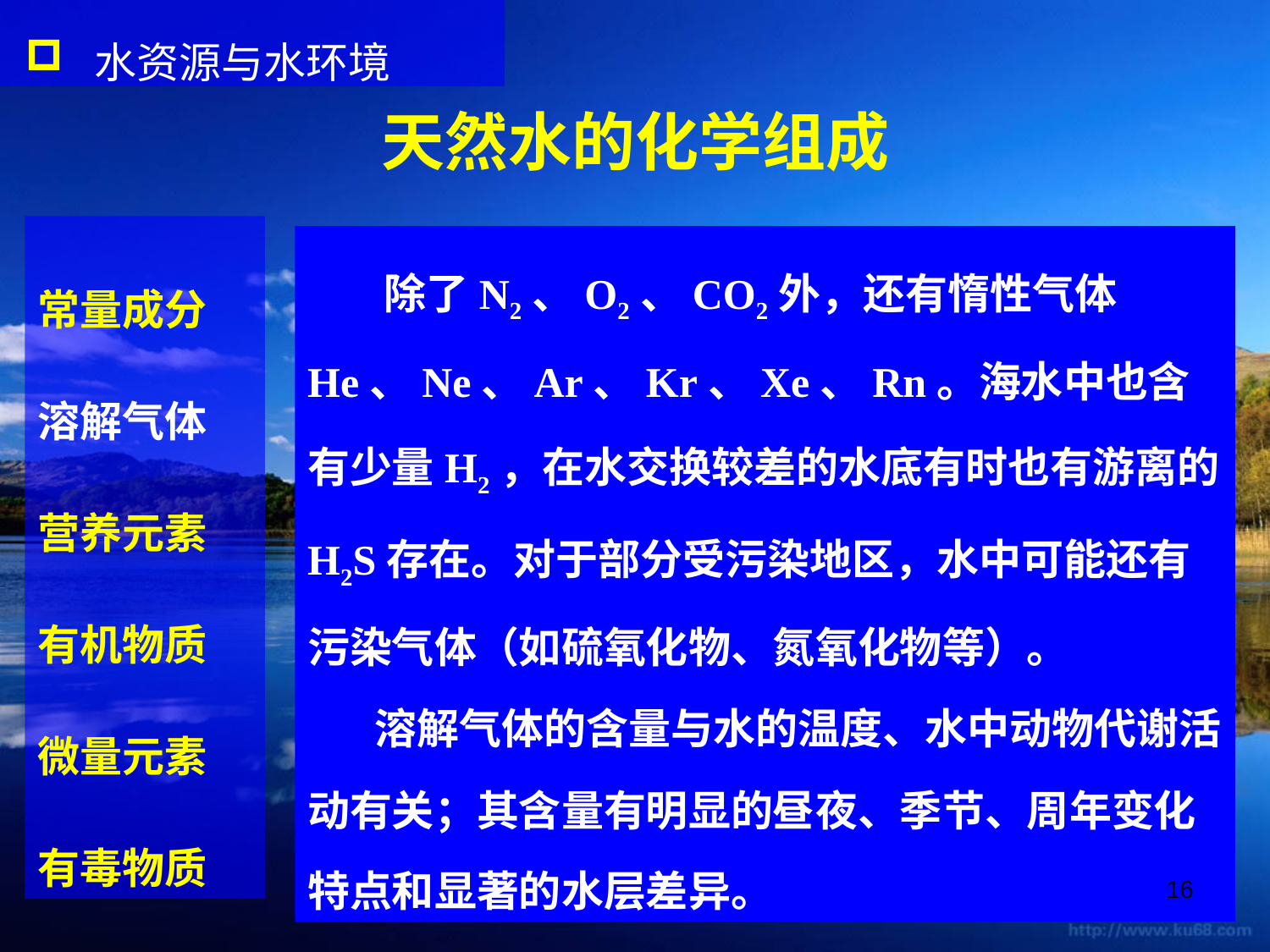

水资源与水环境
天然水的化学组成
常量成分
溶解气体
营养元素
有机物质
微量元素
有毒物质
       除了N2、O2、CO2外，还有惰性气体He、Ne、Ar、Kr、Xe、Rn。海水中也含有少量H2，在水交换较差的水底有时也有游离的H2S存在。对于部分受污染地区，水中可能还有污染气体（如硫氧化物、氮氧化物等）。
      溶解气体的含量与水的温度、水中动物代谢活动有关；其含量有明显的昼夜、季节、周年变化特点和显著的水层差异。
16